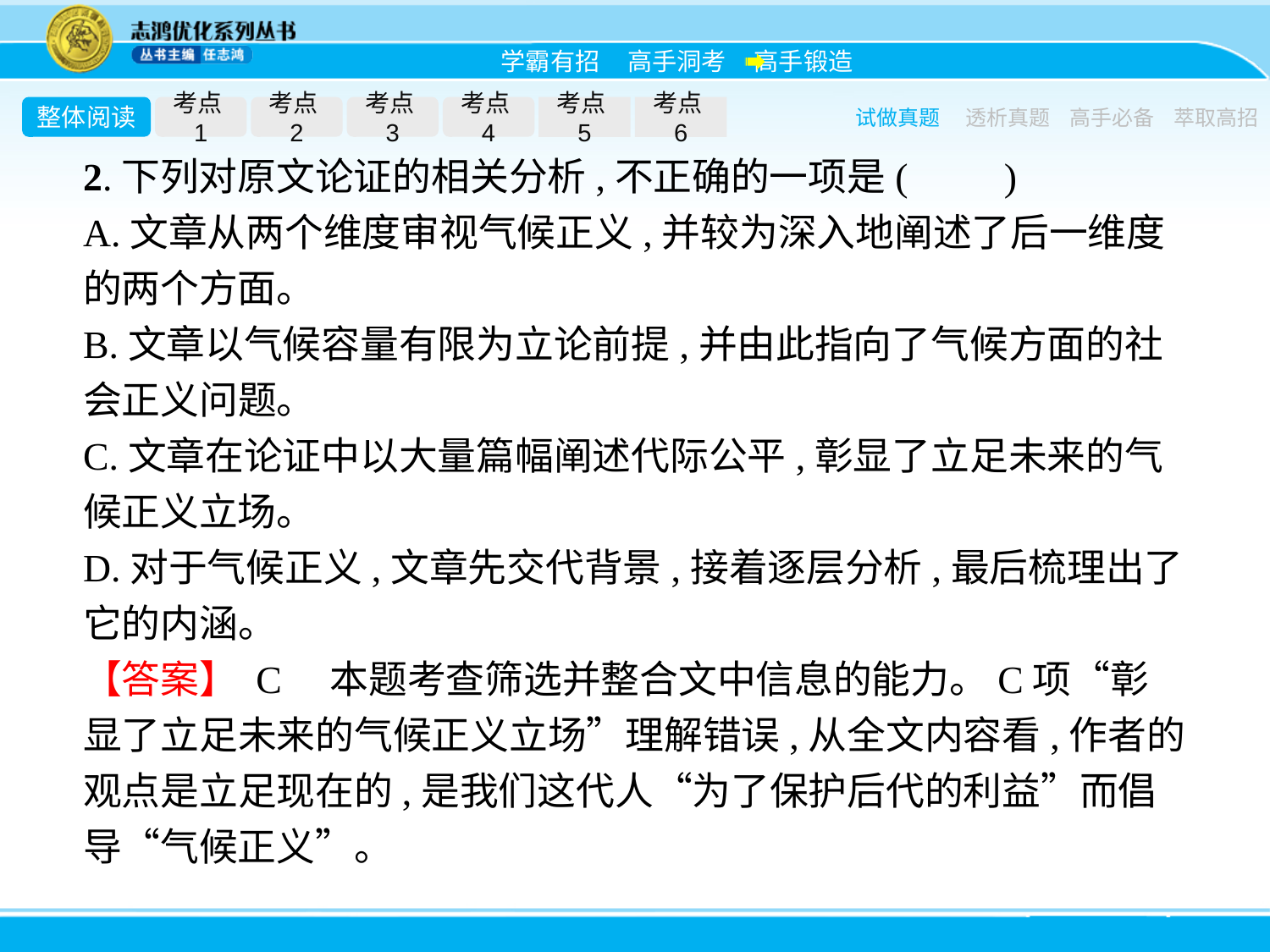

整体阅读
考点1
考点2
考点3
考点4
考点5
考点6
试做真题
透析真题
高手必备
萃取高招
2.下列对原文论证的相关分析,不正确的一项是(　　)
A.文章从两个维度审视气候正义,并较为深入地阐述了后一维度的两个方面。
B.文章以气候容量有限为立论前提,并由此指向了气候方面的社会正义问题。
C.文章在论证中以大量篇幅阐述代际公平,彰显了立足未来的气候正义立场。
D.对于气候正义,文章先交代背景,接着逐层分析,最后梳理出了它的内涵。
【答案】 C　本题考查筛选并整合文中信息的能力。C项“彰显了立足未来的气候正义立场”理解错误,从全文内容看,作者的观点是立足现在的,是我们这代人“为了保护后代的利益”而倡导“气候正义”。